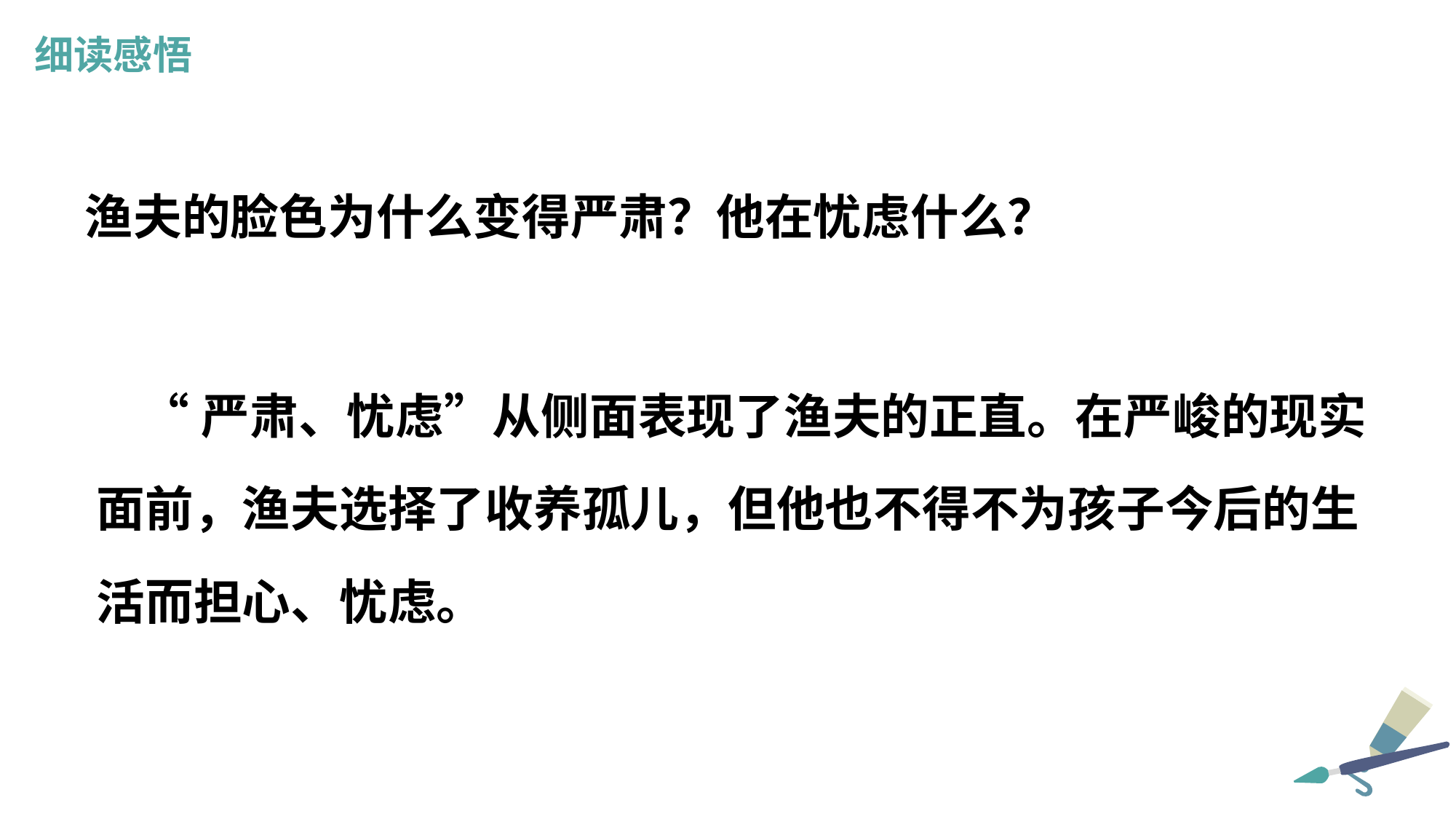

细读感悟
渔夫的脸色为什么变得严肃？他在忧虑什么？
    “严肃、忧虑”从侧面表现了渔夫的正直。在严峻的现实面前，渔夫选择了收养孤儿，但他也不得不为孩子今后的生活而担心、忧虑。